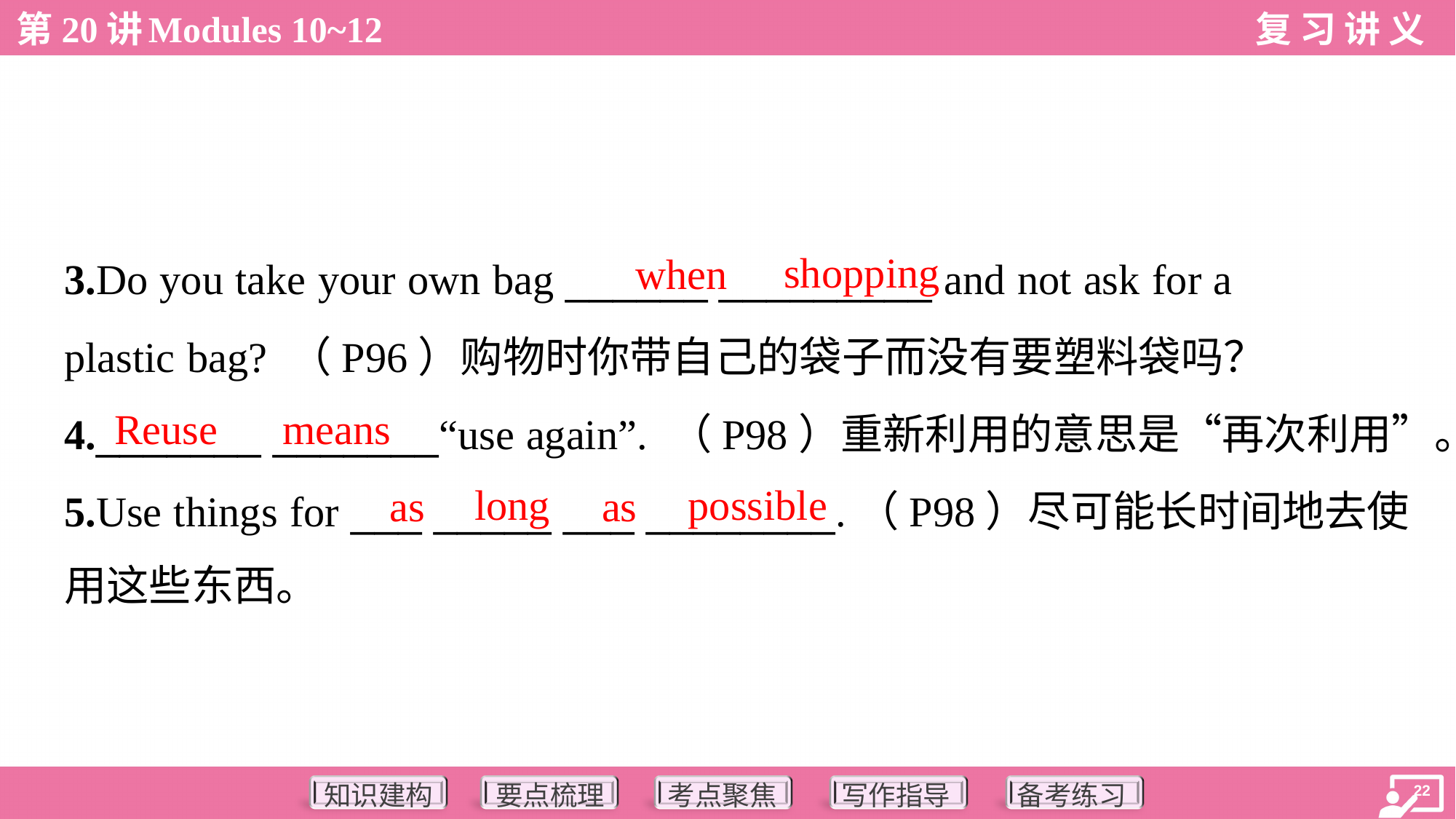

shopping
when
3.Do you take your own bag ______ _________ and not ask for a
plastic bag? （P96）购物时你带自己的袋子而没有要塑料袋吗？
4._______ _______“use again”. （P98）重新利用的意思是“再次利用”。
5.Use things for ___ _____ ___ ________.（P98）尽可能长时间地去使
用这些东西。
Reuse
means
long
possible
as
as